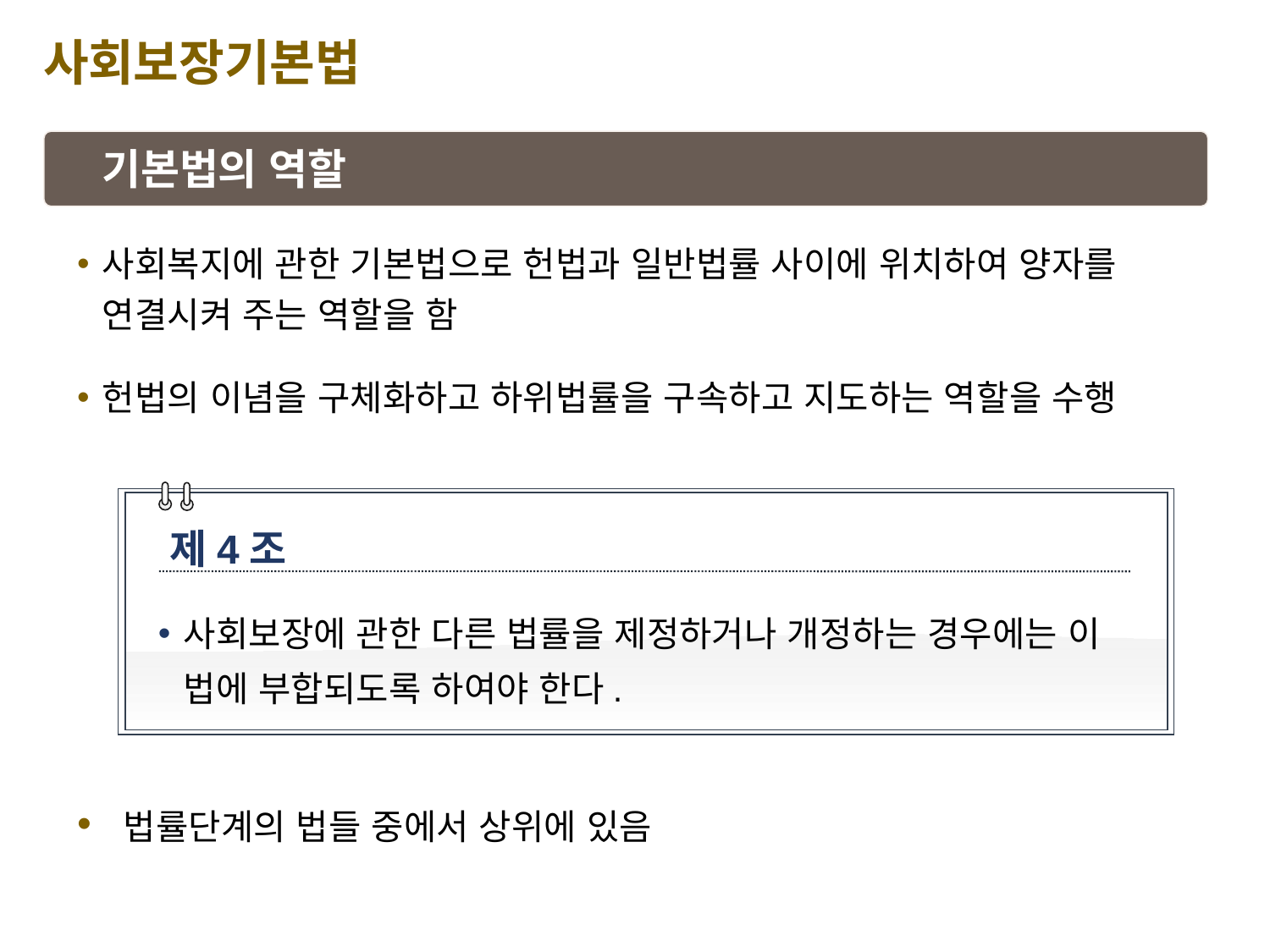

사회보장기본법

기본법의 역할
사회복지에 관한 기본법으로 헌법과 일반법률 사이에 위치하여 양자를 연결시켜 주는 역할을 함
헌법의 이념을 구체화하고 하위법률을 구속하고 지도하는 역할을 수행

 법률단계의 법들 중에서 상위에 있음

제4조

사회보장에 관한 다른 법률을 제정하거나 개정하는 경우에는 이 법에 부합되도록 하여야 한다.